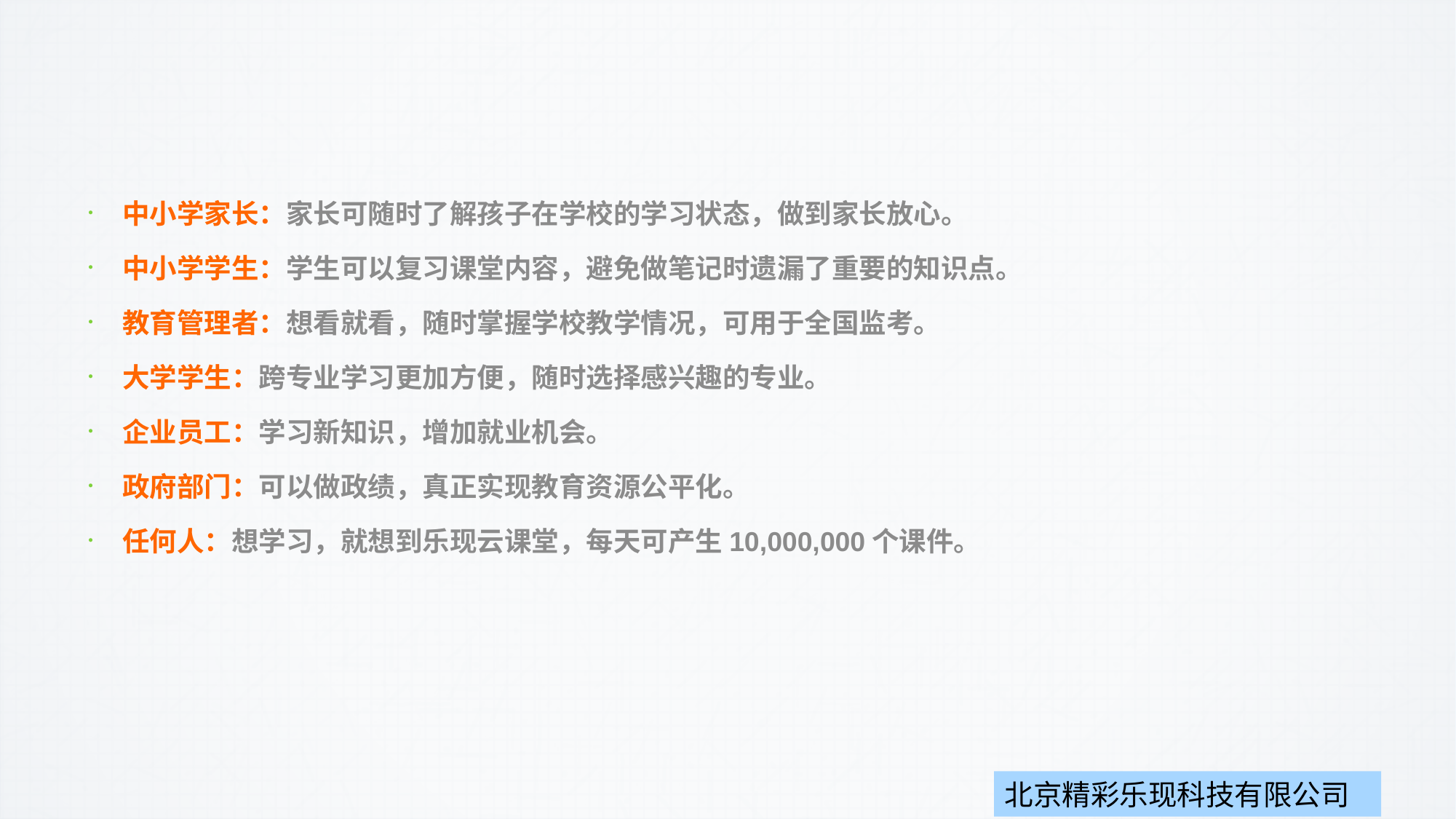

中小学家长：家长可随时了解孩子在学校的学习状态，做到家长放心。
中小学学生：学生可以复习课堂内容，避免做笔记时遗漏了重要的知识点。
教育管理者：想看就看，随时掌握学校教学情况，可用于全国监考。
大学学生：跨专业学习更加方便，随时选择感兴趣的专业。
企业员工：学习新知识，增加就业机会。
政府部门：可以做政绩，真正实现教育资源公平化。
任何人：想学习，就想到乐现云课堂，每天可产生10,000,000个课件。

北京精彩乐现科技有限公司